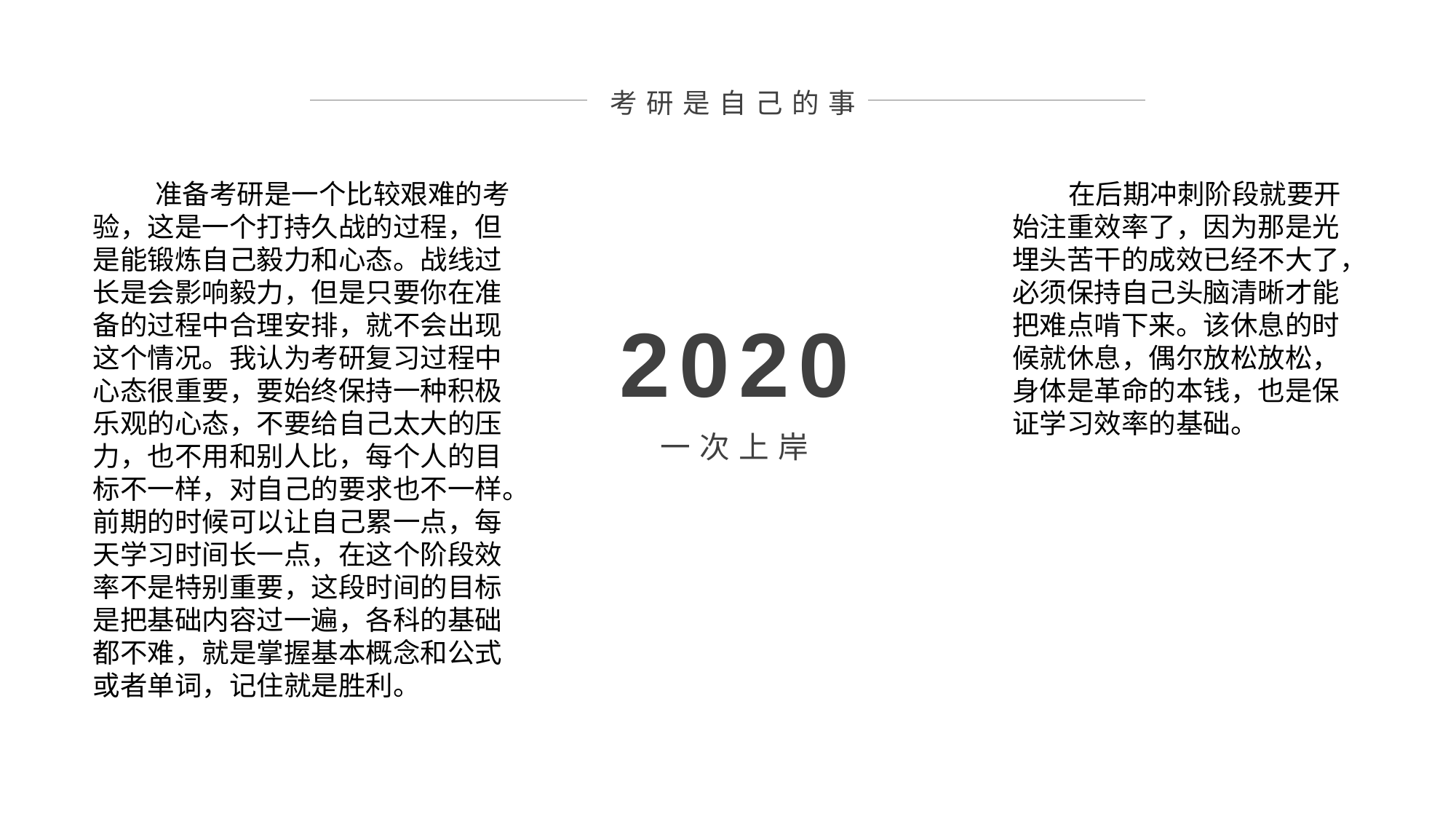

考研是自己的事
         准备考研是一个比较艰难的考验，这是一个打持久战的过程，但是能锻炼自己毅力和心态。战线过长是会影响毅力，但是只要你在准备的过程中合理安排，就不会出现这个情况。我认为考研复习过程中心态很重要，要始终保持一种积极乐观的心态，不要给自己太大的压力，也不用和别人比，每个人的目标不一样，对自己的要求也不一样。前期的时候可以让自己累一点，每天学习时间长一点，在这个阶段效率不是特别重要，这段时间的目标是把基础内容过一遍，各科的基础都不难，就是掌握基本概念和公式或者单词，记住就是胜利。
        在后期冲刺阶段就要开始注重效率了，因为那是光埋头苦干的成效已经不大了，必须保持自己头脑清晰才能把难点啃下来。该休息的时候就休息，偶尔放松放松，身体是革命的本钱，也是保证学习效率的基础。
2020
一次上岸